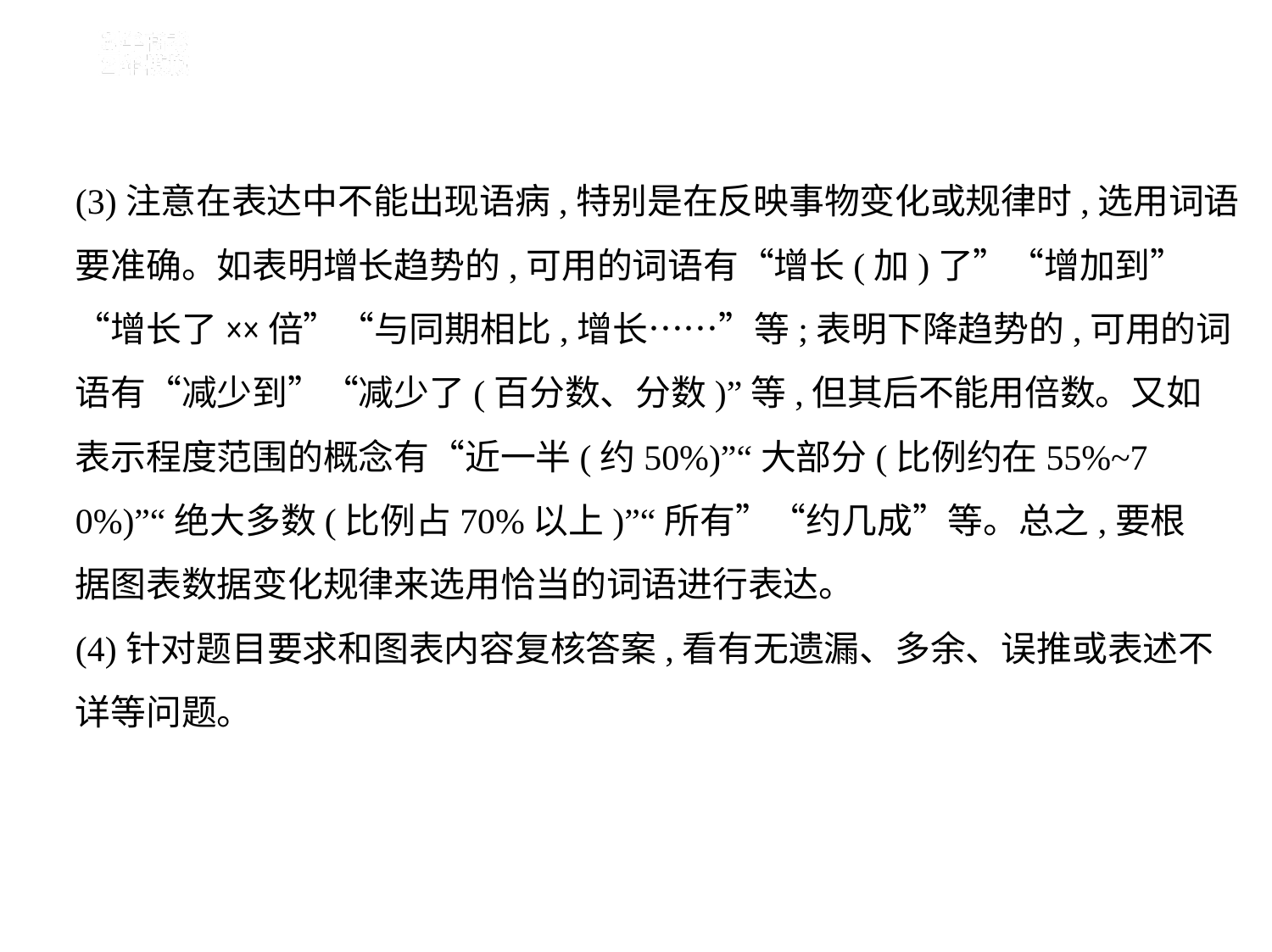

(3)注意在表达中不能出现语病,特别是在反映事物变化或规律时,选用词语
要准确。如表明增长趋势的,可用的词语有“增长(加)了”“增加到”
“增长了××倍”“与同期相比,增长……”等;表明下降趋势的,可用的词
语有“减少到”“减少了(百分数、分数)”等,但其后不能用倍数。又如
表示程度范围的概念有“近一半(约50%)”“大部分(比例约在55%~7
0%)”“绝大多数(比例占70%以上)”“所有”“约几成”等。总之,要根
据图表数据变化规律来选用恰当的词语进行表达。
(4)针对题目要求和图表内容复核答案,看有无遗漏、多余、误推或表述不
详等问题。